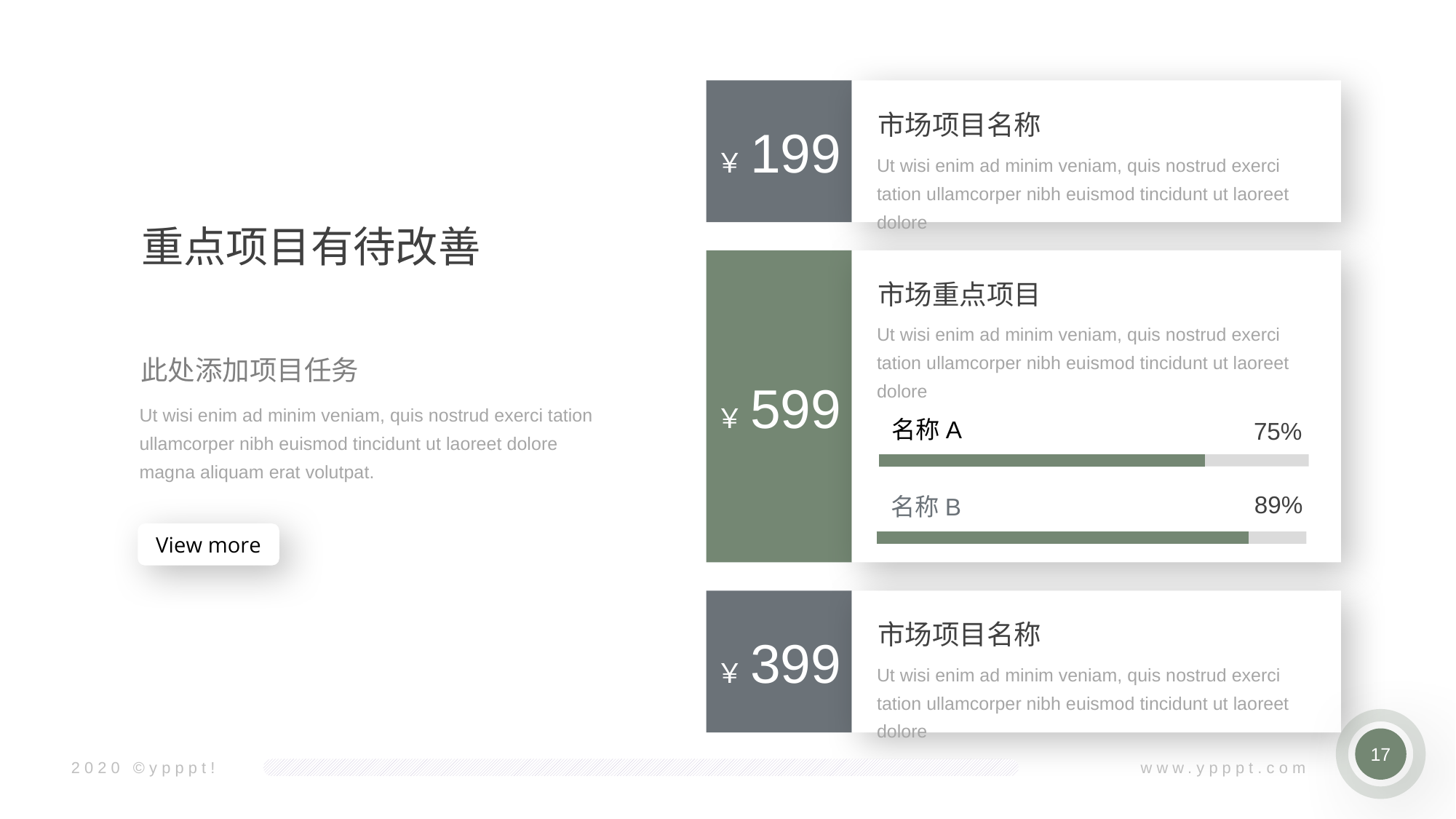

￥199
市场项目名称
Ut wisi enim ad minim veniam, quis nostrud exerci tation ullamcorper nibh euismod tincidunt ut laoreet dolore
重点项目有待改善

￥599
市场重点项目
Ut wisi enim ad minim veniam, quis nostrud exerci tation ullamcorper nibh euismod tincidunt ut laoreet dolore
此处添加项目任务
Ut wisi enim ad minim veniam, quis nostrud exerci tation ullamcorper nibh euismod tincidunt ut laoreet dolore magna aliquam erat volutpat.
名称A
75%
89%
名称B
View more

￥399
市场项目名称
Ut wisi enim ad minim veniam, quis nostrud exerci tation ullamcorper nibh euismod tincidunt ut laoreet dolore

17
2020 ©ypppt!
www.ypppt.com